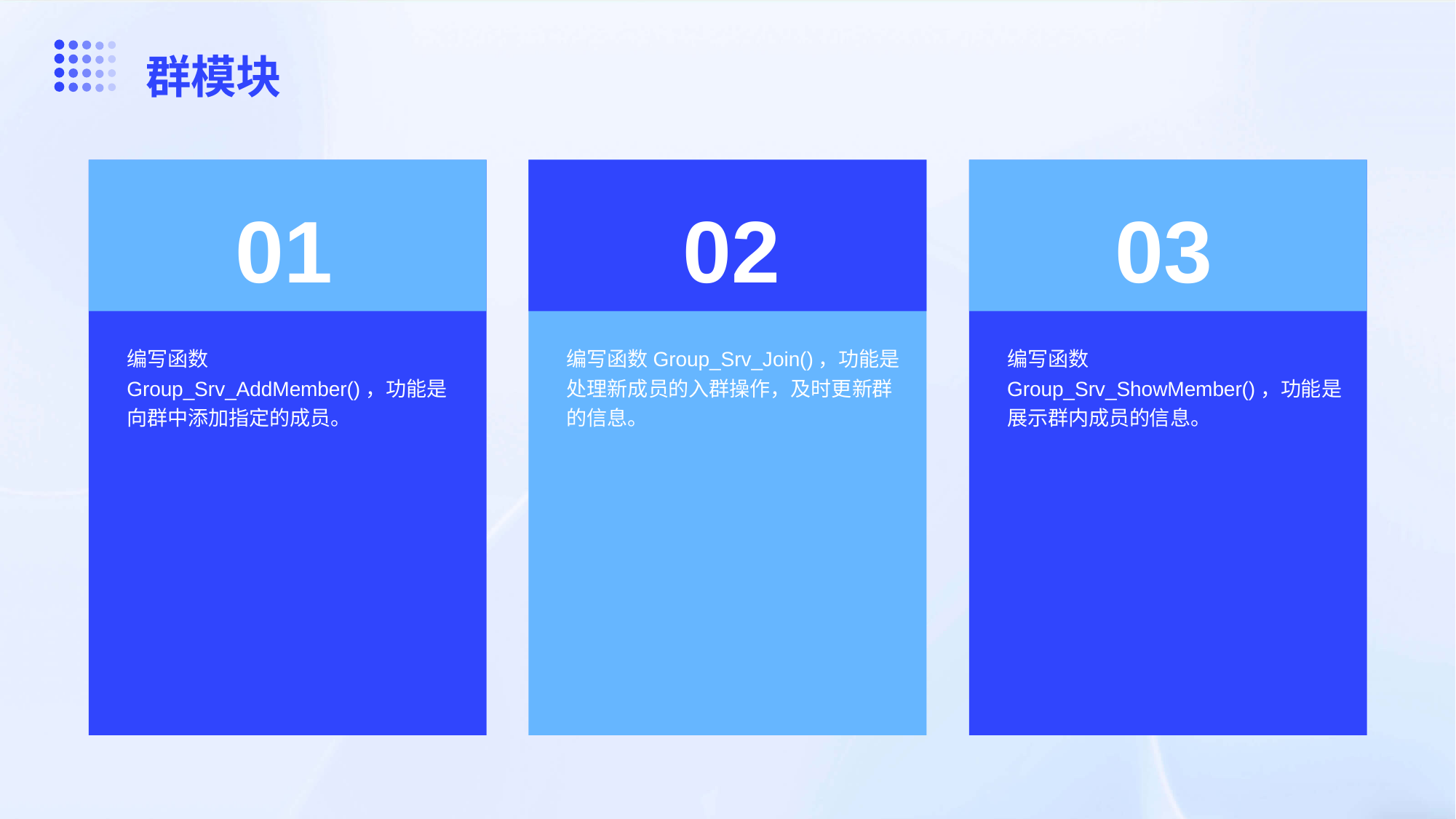

群模块

01

02

03
编写函数Group_Srv_AddMember()，功能是向群中添加指定的成员。
编写函数Group_Srv_Join()，功能是处理新成员的入群操作，及时更新群的信息。
编写函数Group_Srv_ShowMember()，功能是展示群内成员的信息。